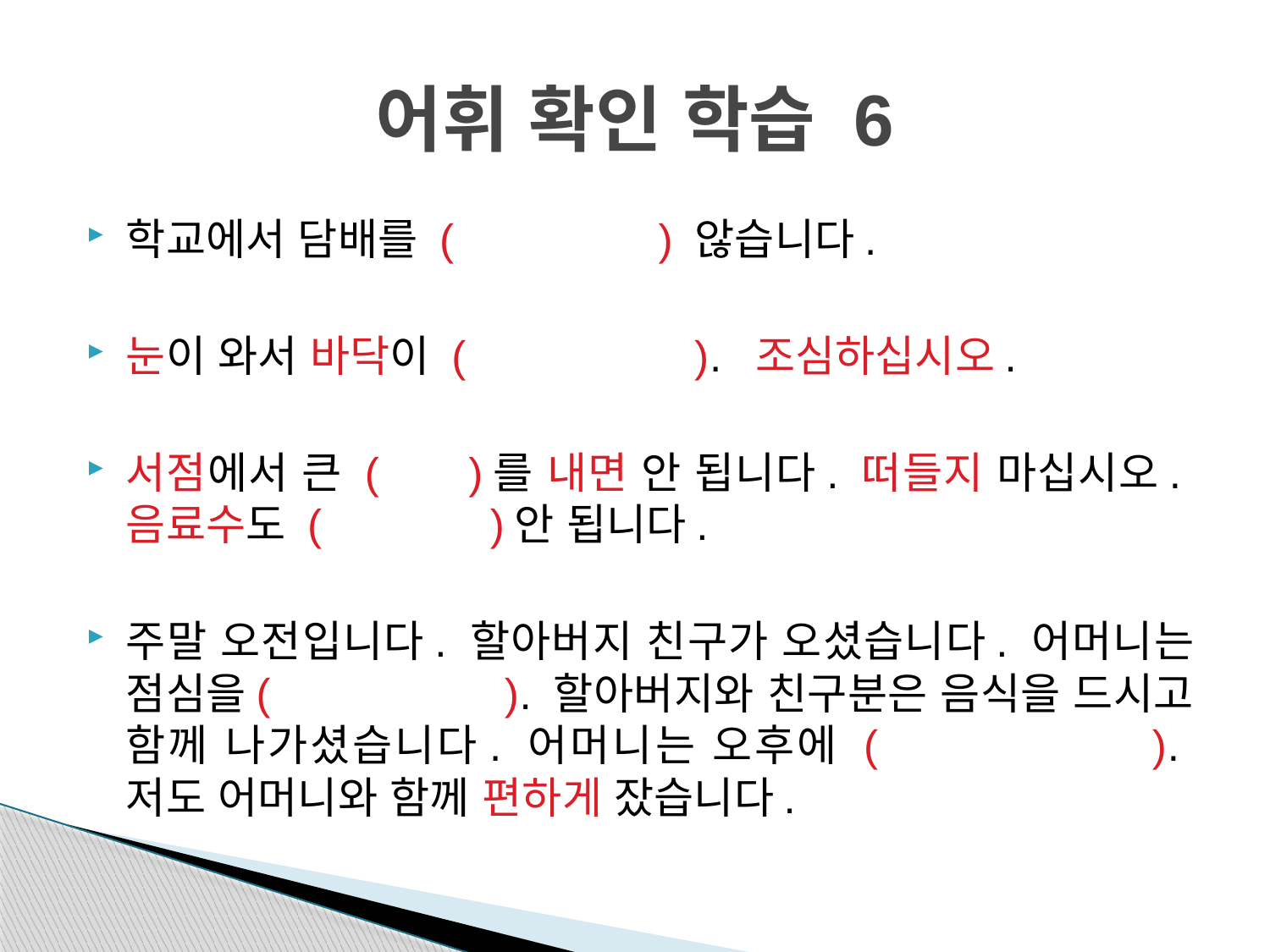

# 어휘 확인 학습 6
학교에서 담배를 (                 ) 않습니다.

눈이 와서 바닥이 (                   ).  조심하십시오.

서점에서 큰 (       )를 내면 안 됩니다. 떠들지 마십시오.  음료수도 (              )안 됩니다.

주말 오전입니다. 할아버지 친구가 오셨습니다. 어머니는 점심을(                   ). 할아버지와 친구분은 음식을 드시고 함께 나가셨습니다. 어머니는 오후에 (                   ).  저도 어머니와 함께 편하게 잤습니다.